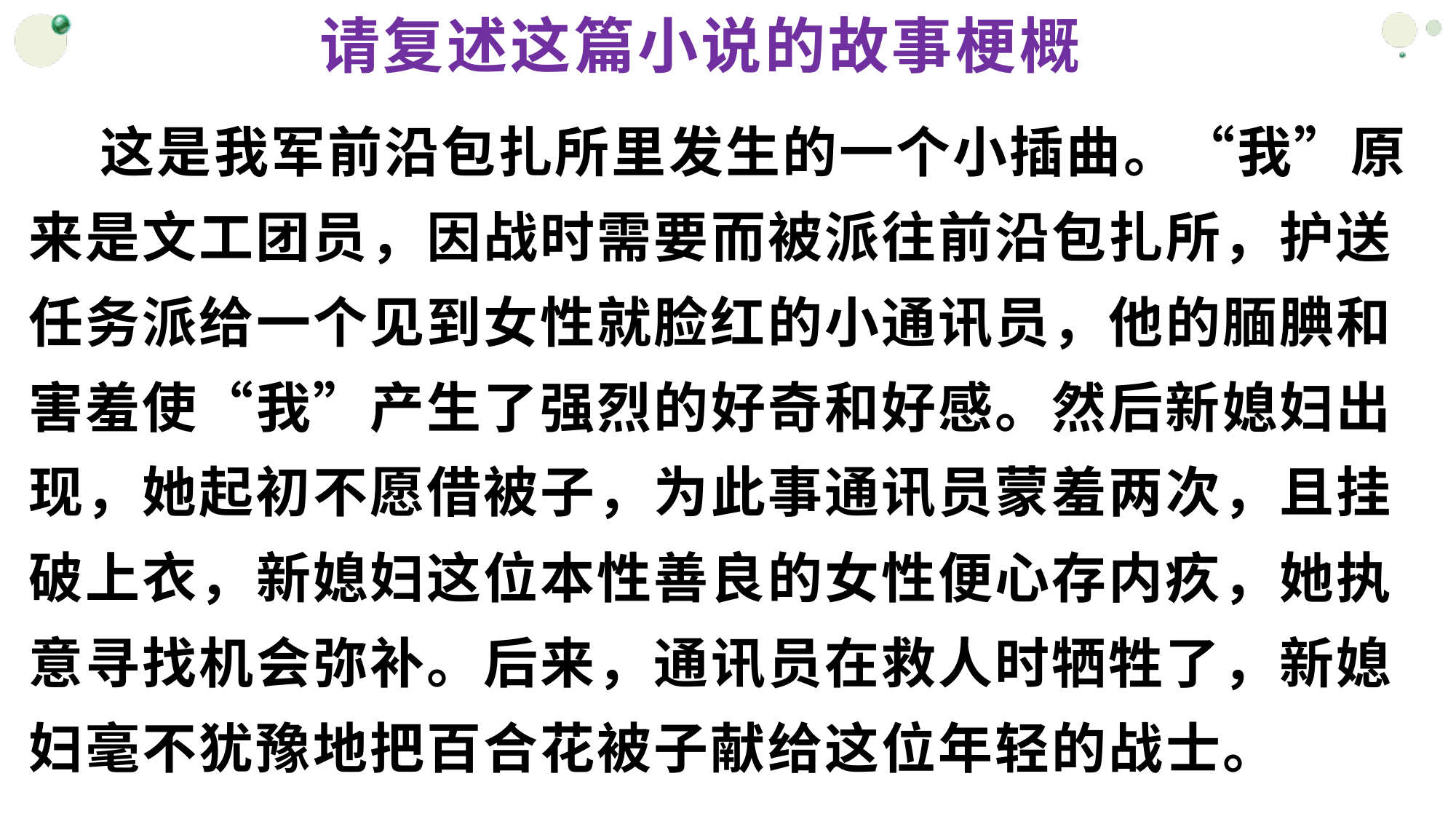

# 请复述这篇小说的故事梗概
    这是我军前沿包扎所里发生的一个小插曲。“我”原来是文工团员，因战时需要而被派往前沿包扎所，护送任务派给一个见到女性就脸红的小通讯员，他的腼腆和害羞使“我”产生了强烈的好奇和好感。然后新媳妇出现，她起初不愿借被子，为此事通讯员蒙羞两次，且挂破上衣，新媳妇这位本性善良的女性便心存内疚，她执意寻找机会弥补。后来，通讯员在救人时牺牲了，新媳妇毫不犹豫地把百合花被子献给这位年轻的战士。